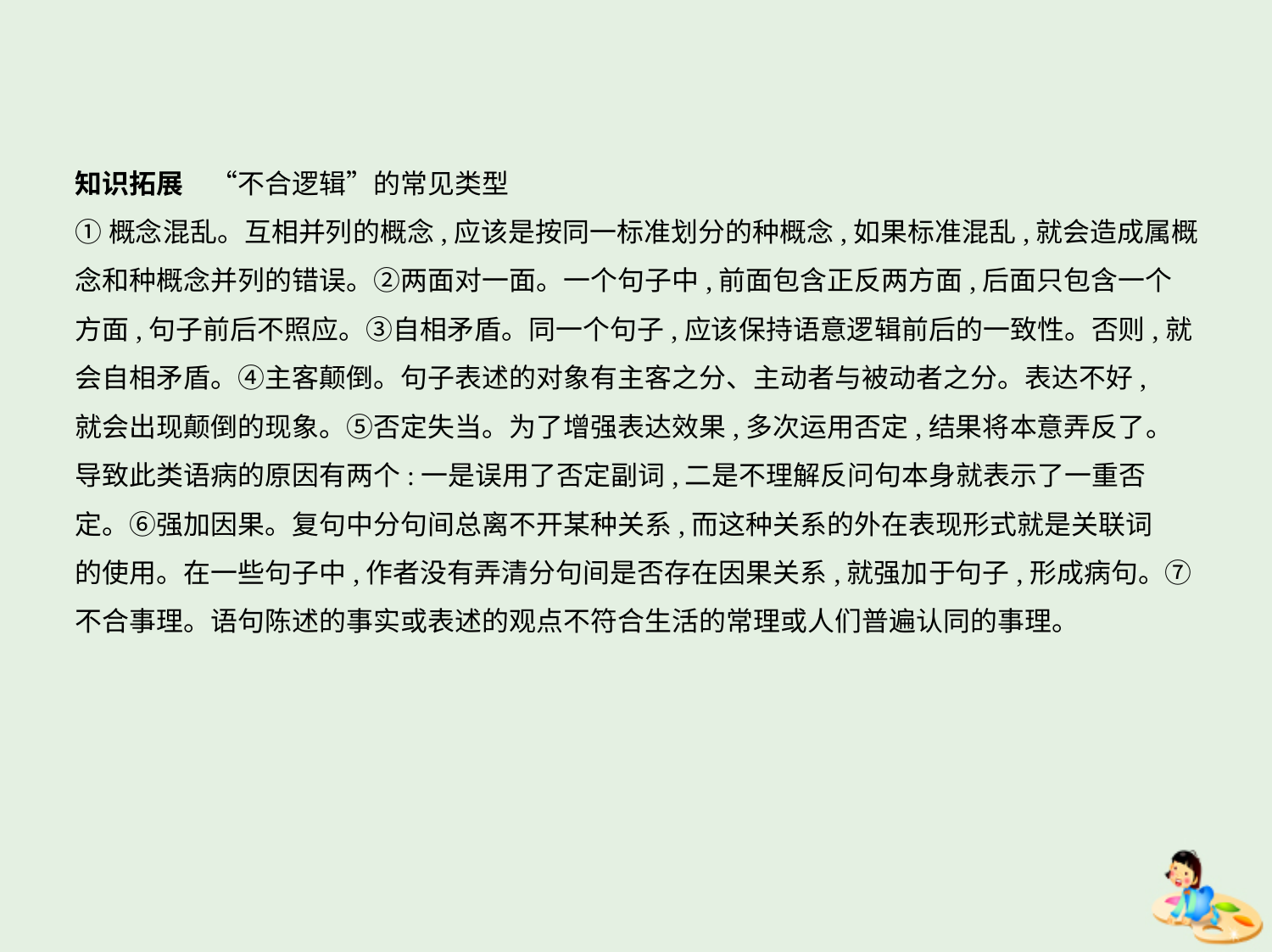

知识拓展　“不合逻辑”的常见类型
①概念混乱。互相并列的概念,应该是按同一标准划分的种概念,如果标准混乱,就会造成属概
念和种概念并列的错误。②两面对一面。一个句子中,前面包含正反两方面,后面只包含一个
方面,句子前后不照应。③自相矛盾。同一个句子,应该保持语意逻辑前后的一致性。否则,就
会自相矛盾。④主客颠倒。句子表述的对象有主客之分、主动者与被动者之分。表达不好,
就会出现颠倒的现象。⑤否定失当。为了增强表达效果,多次运用否定,结果将本意弄反了。
导致此类语病的原因有两个:一是误用了否定副词,二是不理解反问句本身就表示了一重否
定。⑥强加因果。复句中分句间总离不开某种关系,而这种关系的外在表现形式就是关联词
的使用。在一些句子中,作者没有弄清分句间是否存在因果关系,就强加于句子,形成病句。⑦
不合事理。语句陈述的事实或表述的观点不符合生活的常理或人们普遍认同的事理。